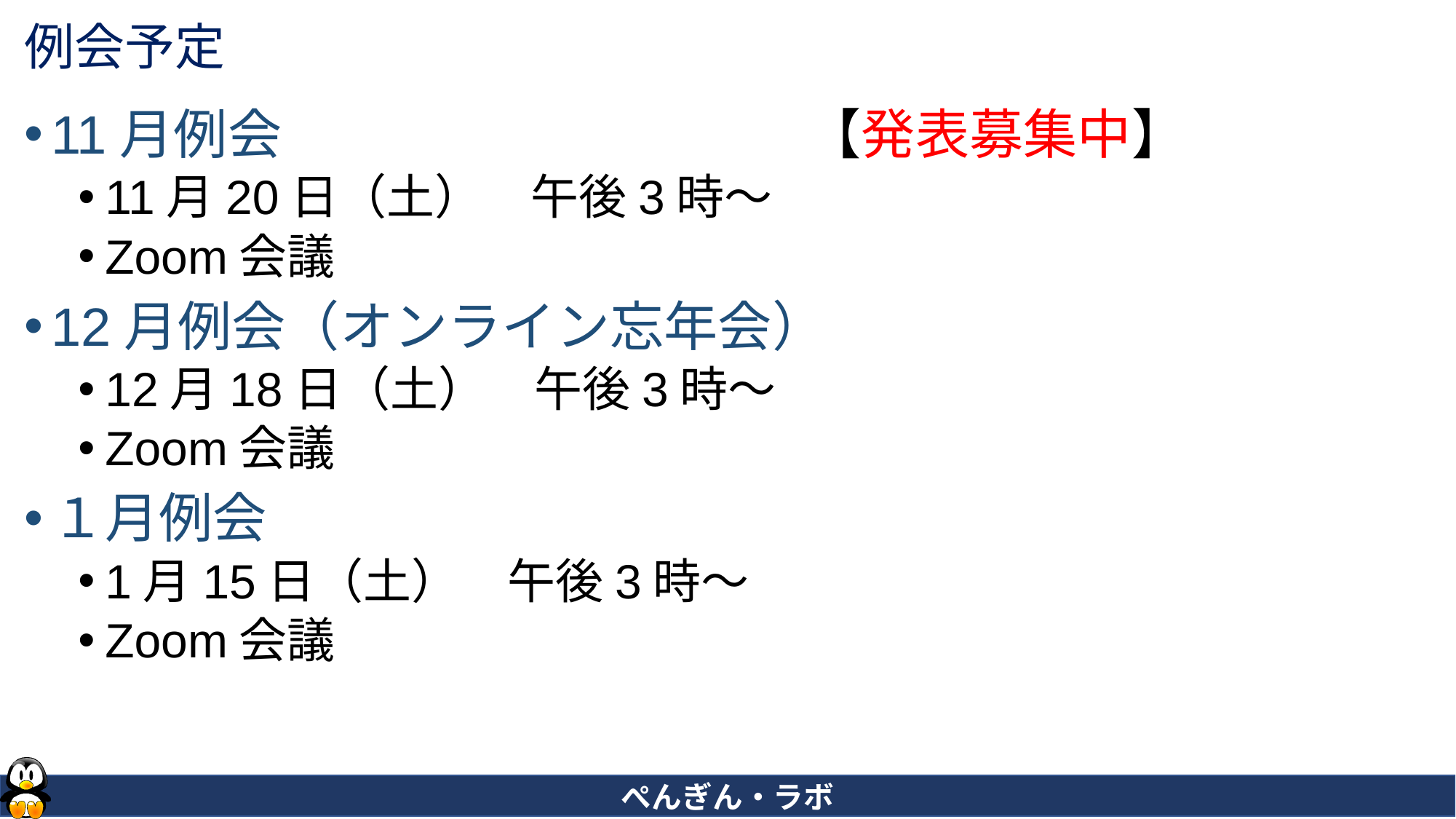

# 例会予定
11月例会　　　　　　　　　				【発表募集中】
11月20日（土）　午後3時～
Zoom会議
12月例会（オンライン忘年会）
12月18日（土）　午後3時～
Zoom会議
１月例会
1月15日（土）　午後3時～
Zoom会議